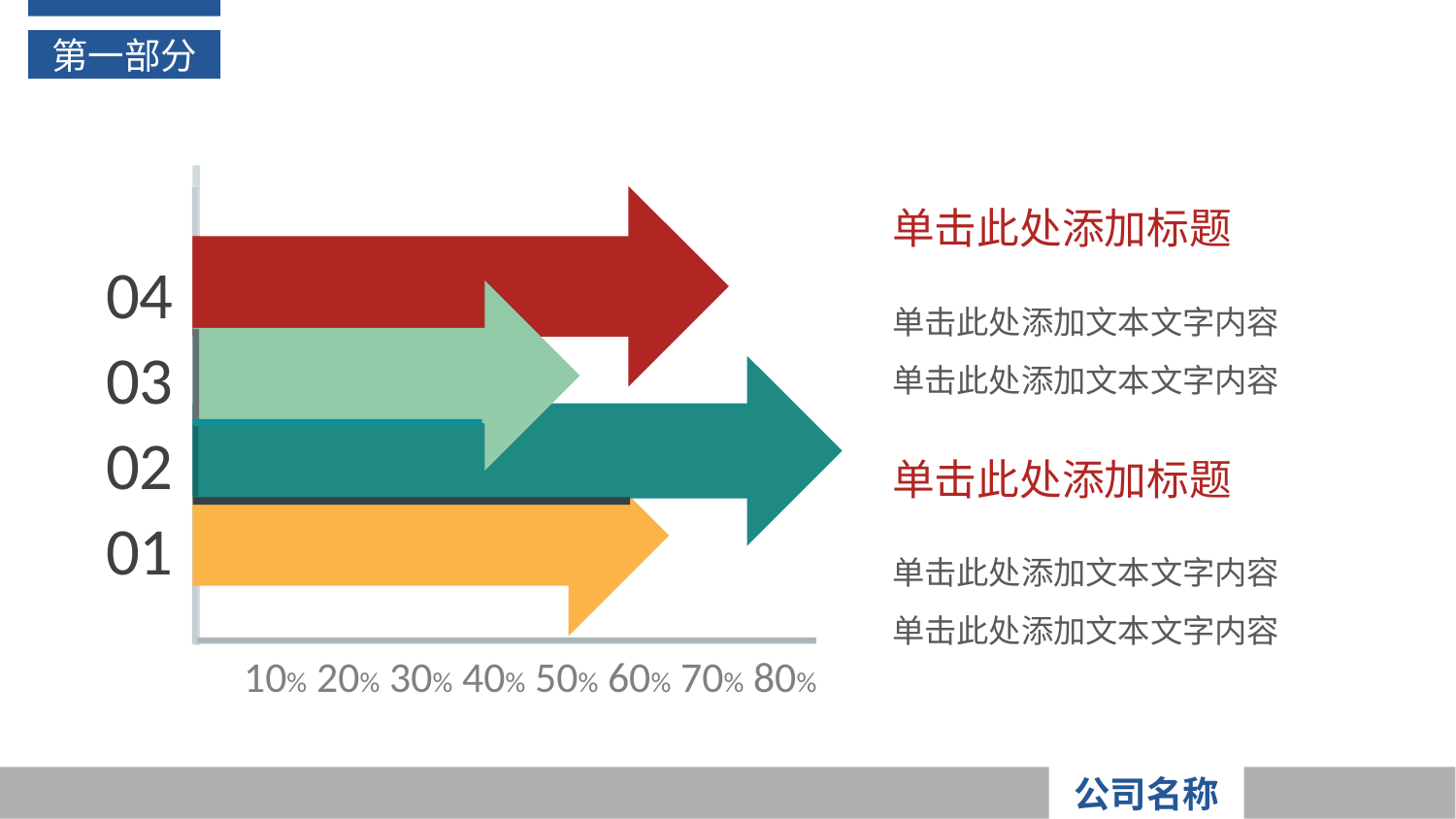

第一部分

单击此处添加标题
04
单击此处添加文本文字内容
单击此处添加文本文字内容

03

02

单击此处添加标题
01
单击此处添加文本文字内容
单击此处添加文本文字内容

10%
20%
30%
40%
50%
60%
70%
80%
公司名称